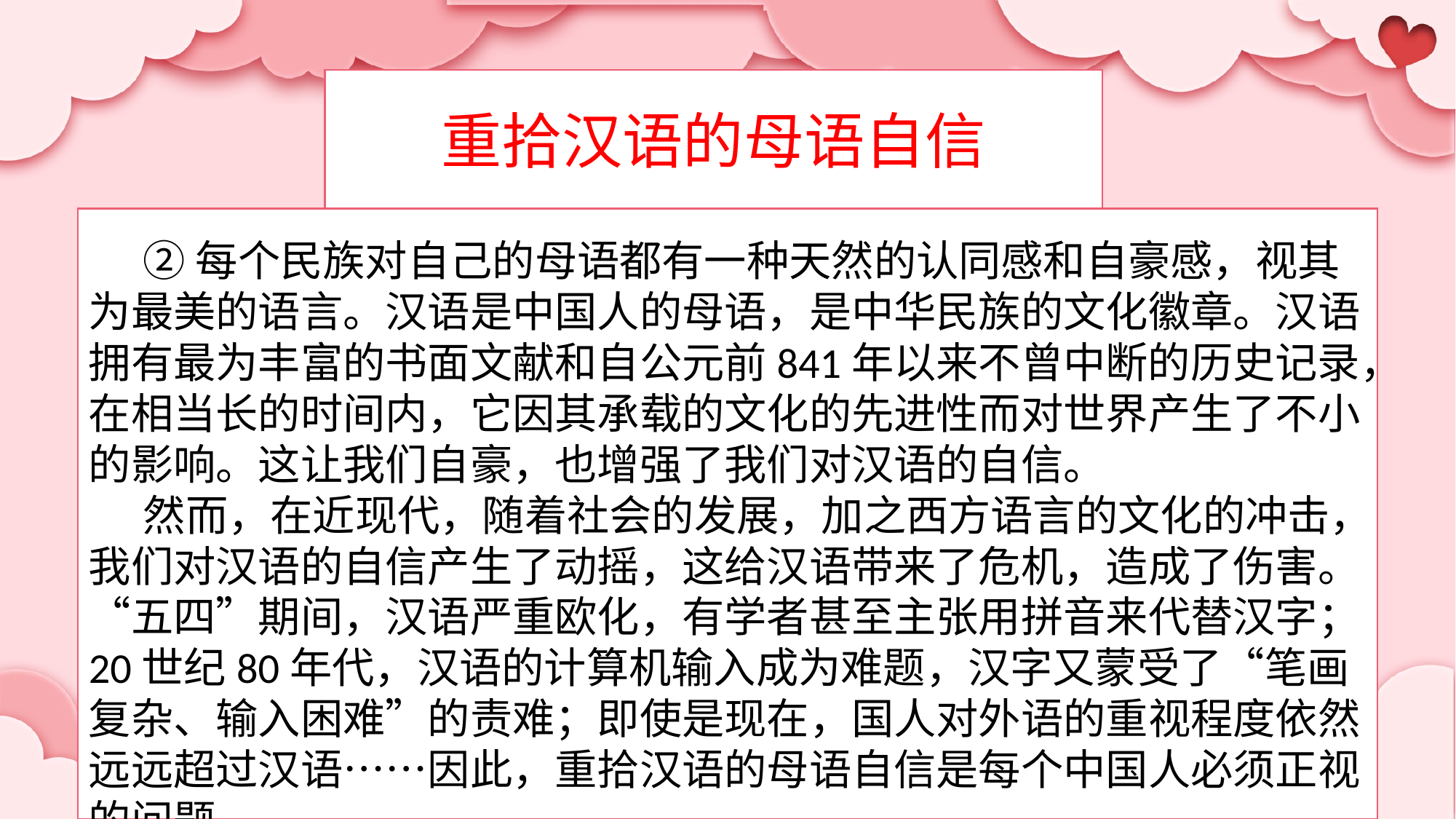

重拾汉语的母语自信

②每个民族对自己的母语都有一种天然的认同感和自豪感，视其为最美的语言。汉语是中国人的母语，是中华民族的文化徽章。汉语拥有最为丰富的书面文献和自公元前841年以来不曾中断的历史记录，在相当长的时间内，它因其承载的文化的先进性而对世界产生了不小的影响。这让我们自豪，也增强了我们对汉语的自信。
然而，在近现代，随着社会的发展，加之西方语言的文化的冲击，我们对汉语的自信产生了动摇，这给汉语带来了危机，造成了伤害。“五四”期间，汉语严重欧化，有学者甚至主张用拼音来代替汉字；20世纪80年代，汉语的计算机输入成为难题，汉字又蒙受了“笔画复杂、输入困难”的责难；即使是现在，国人对外语的重视程度依然远远超过汉语……因此，重拾汉语的母语自信是每个中国人必须正视的问题。